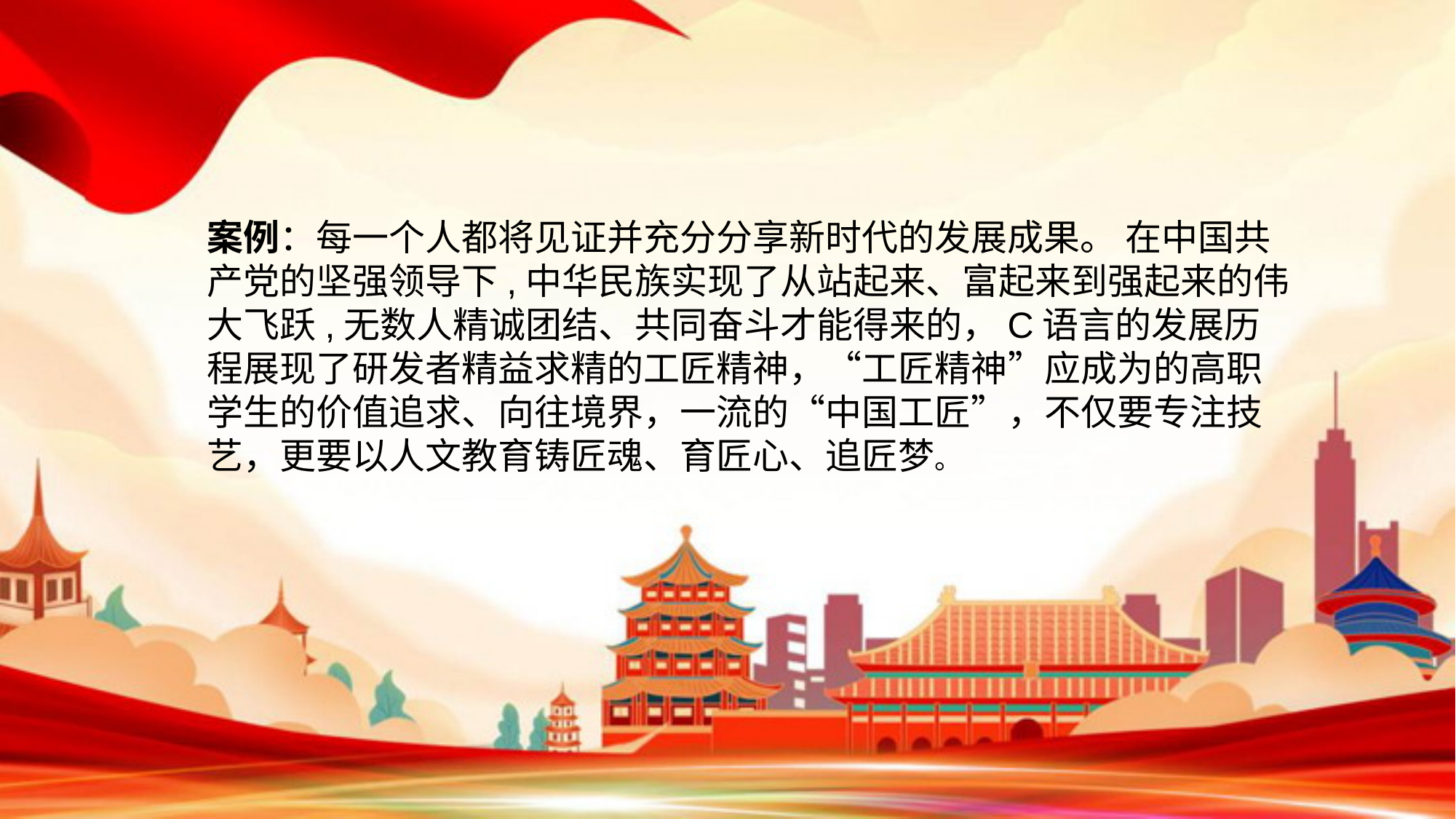

案例：每一个人都将见证并充分分享新时代的发展成果。 在中国共产党的坚强领导下,中华民族实现了从站起来、富起来到强起来的伟大飞跃,无数人精诚团结、共同奋斗才能得来的，C语言的发展历程展现了研发者精益求精的工匠精神，“工匠精神”应成为的高职学生的价值追求、向往境界，一流的“中国工匠”，不仅要专注技艺，更要以人文教育铸匠魂、育匠心、追匠梦。